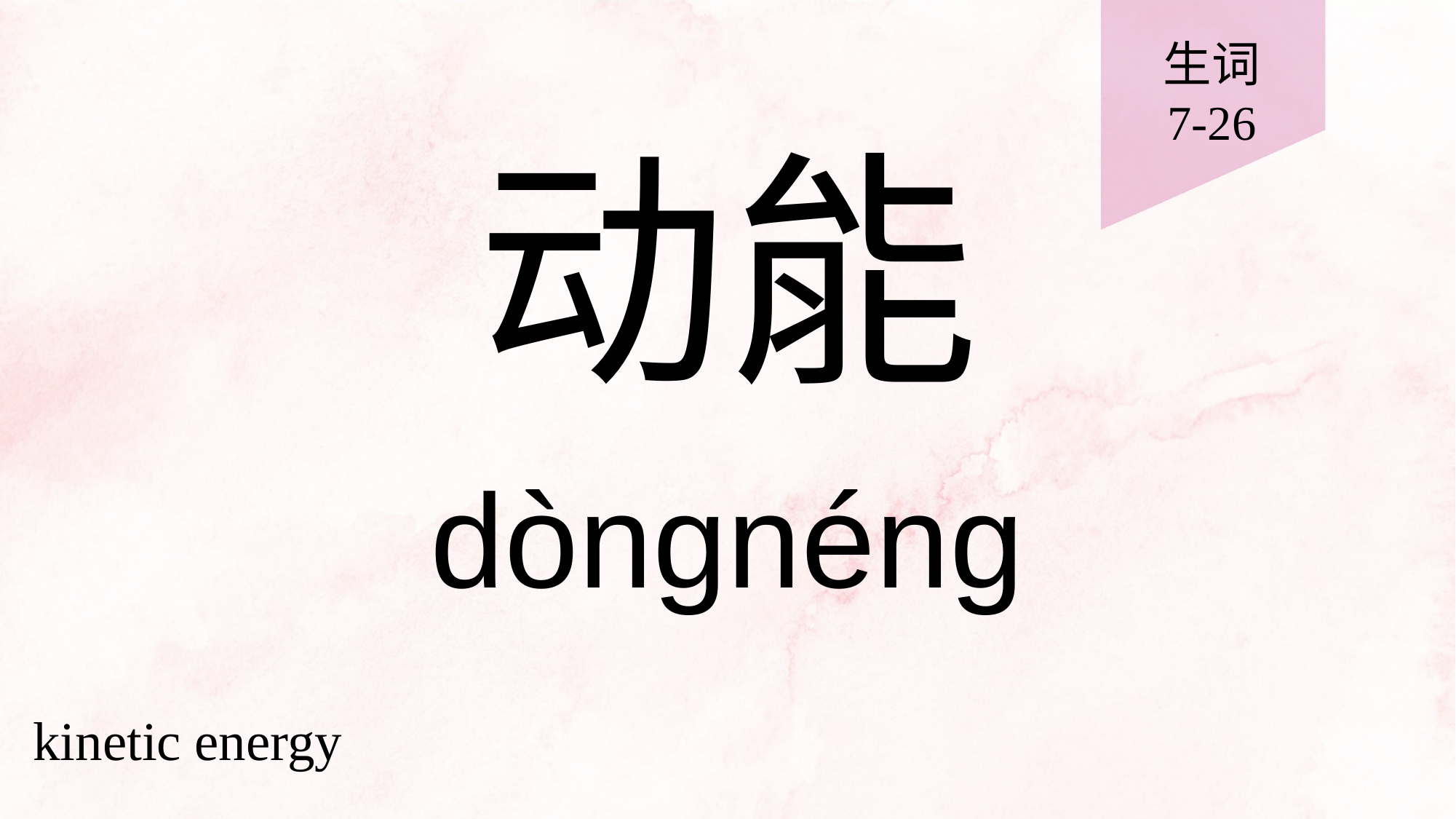

生词
7-26
# 动能
dòngnéng
kinetic energy